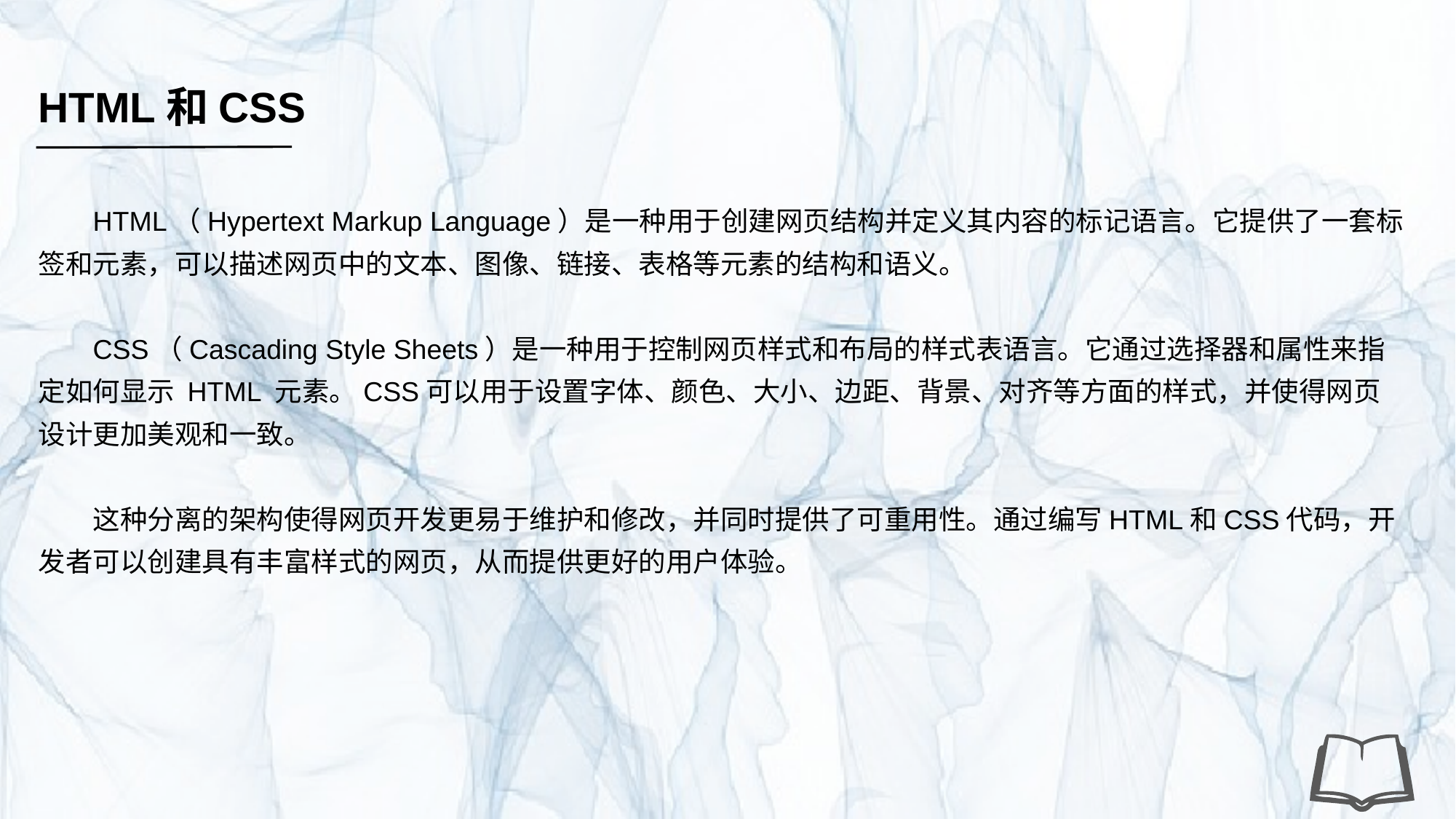

HTML和CSS
HTML（Hypertext Markup Language）是一种用于创建网页结构并定义其内容的标记语言。它提供了一套标签和元素，可以描述网页中的文本、图像、链接、表格等元素的结构和语义。

CSS（Cascading Style Sheets）是一种用于控制网页样式和布局的样式表语言。它通过选择器和属性来指定如何显示 HTML 元素。CSS可以用于设置字体、颜色、大小、边距、背景、对齐等方面的样式，并使得网页设计更加美观和一致。

这种分离的架构使得网页开发更易于维护和修改，并同时提供了可重用性。通过编写HTML和CSS代码，开发者可以创建具有丰富样式的网页，从而提供更好的用户体验。

28